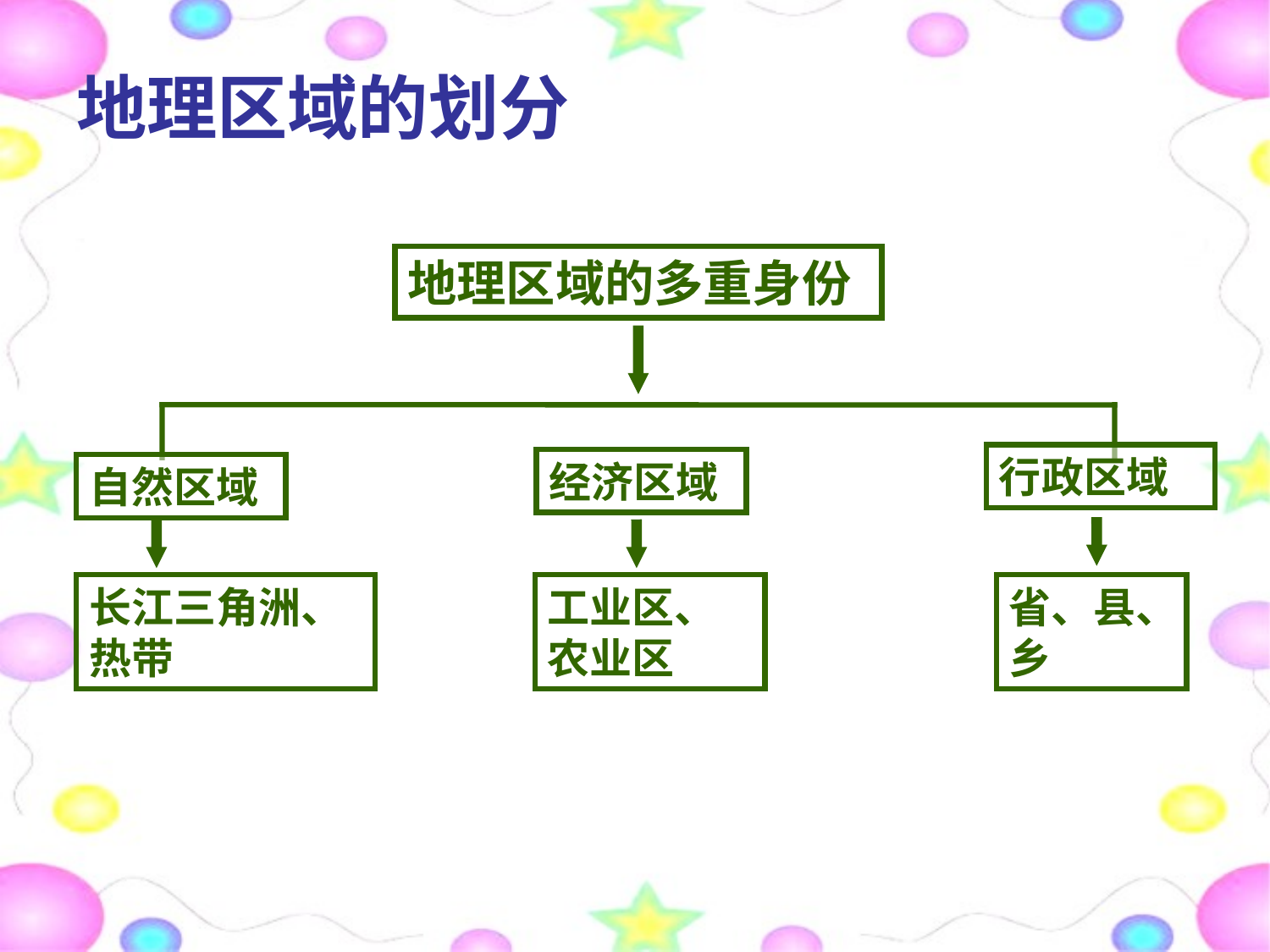

# 地理区域的划分
地理区域的多重身份

行政区域
经济区域
自然区域

长江三角洲、热带
工业区、农业区
省、县、乡